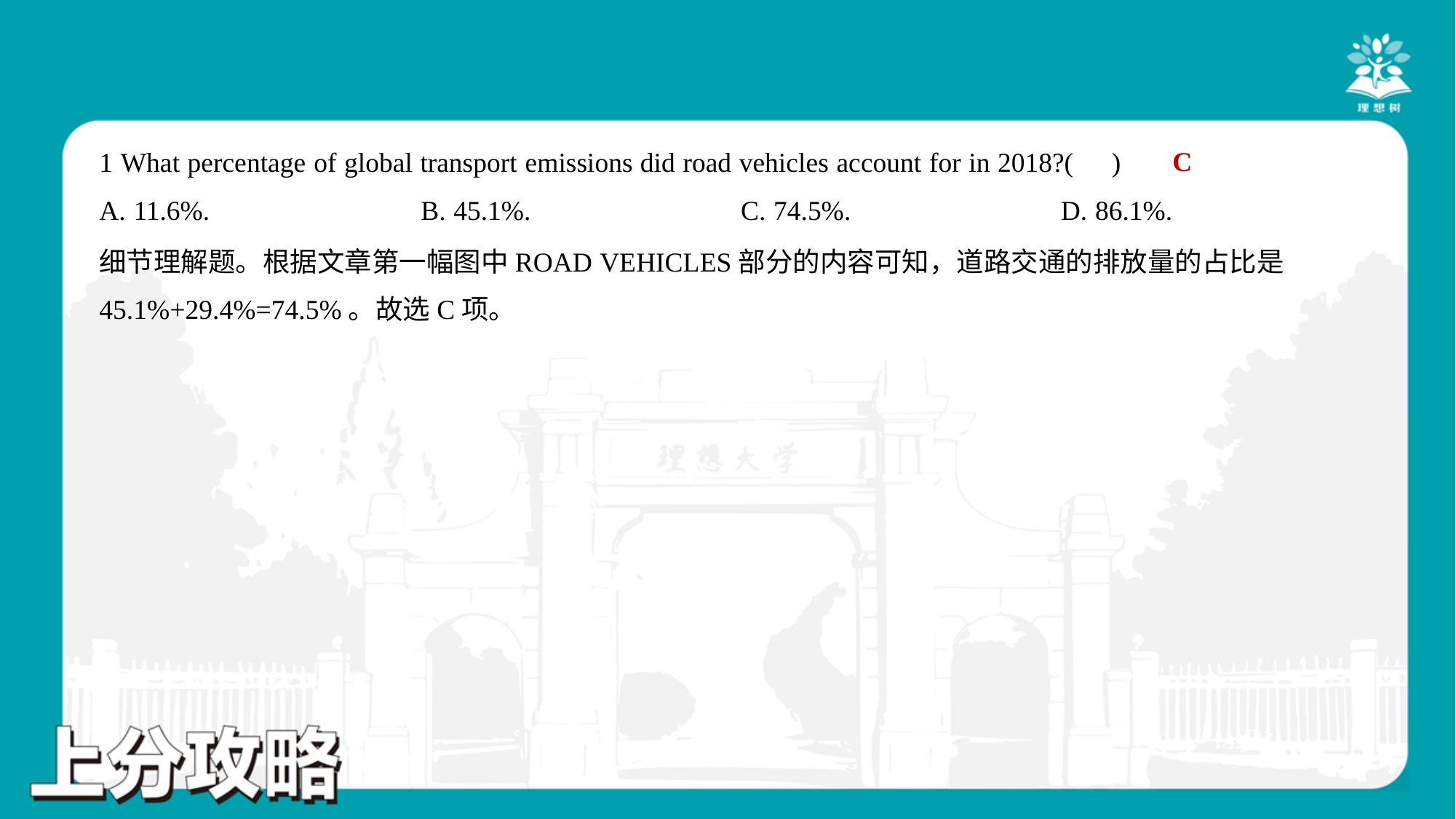

C
1 What percentage of global transport emissions did road vehicles account for in 2018?(     )
A. 11.6%.	B. 45.1%.	C. 74.5%.	D. 86.1%.
细节理解题。根据文章第一幅图中ROAD VEHICLES部分的内容可知，道路交通的排放量的占比是
45.1%+29.4%=74.5%。故选C项。